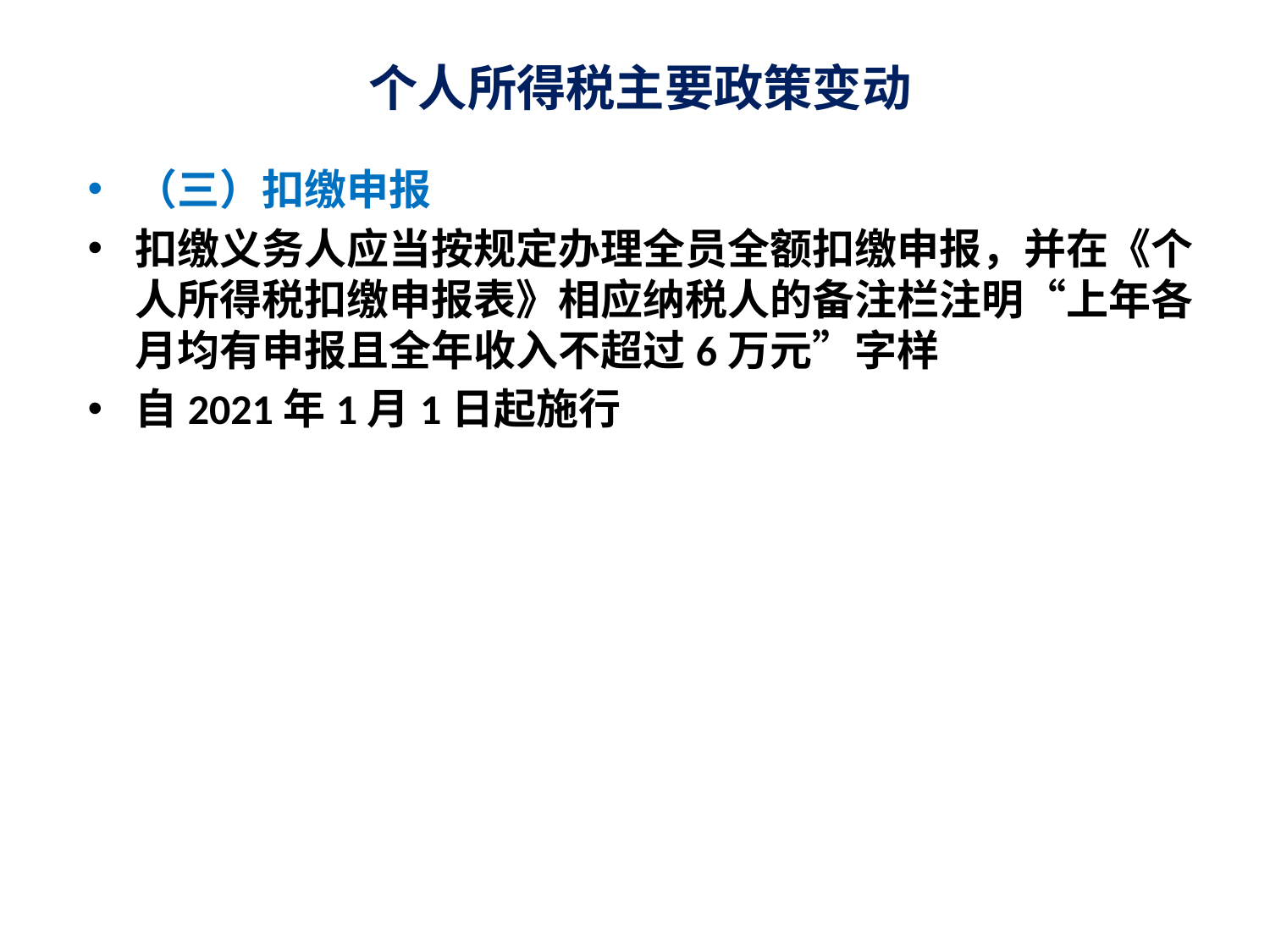

# 个人所得税主要政策变动
（三）扣缴申报
扣缴义务人应当按规定办理全员全额扣缴申报，并在《个人所得税扣缴申报表》相应纳税人的备注栏注明“上年各月均有申报且全年收入不超过6万元”字样
自2021年1月1日起施行